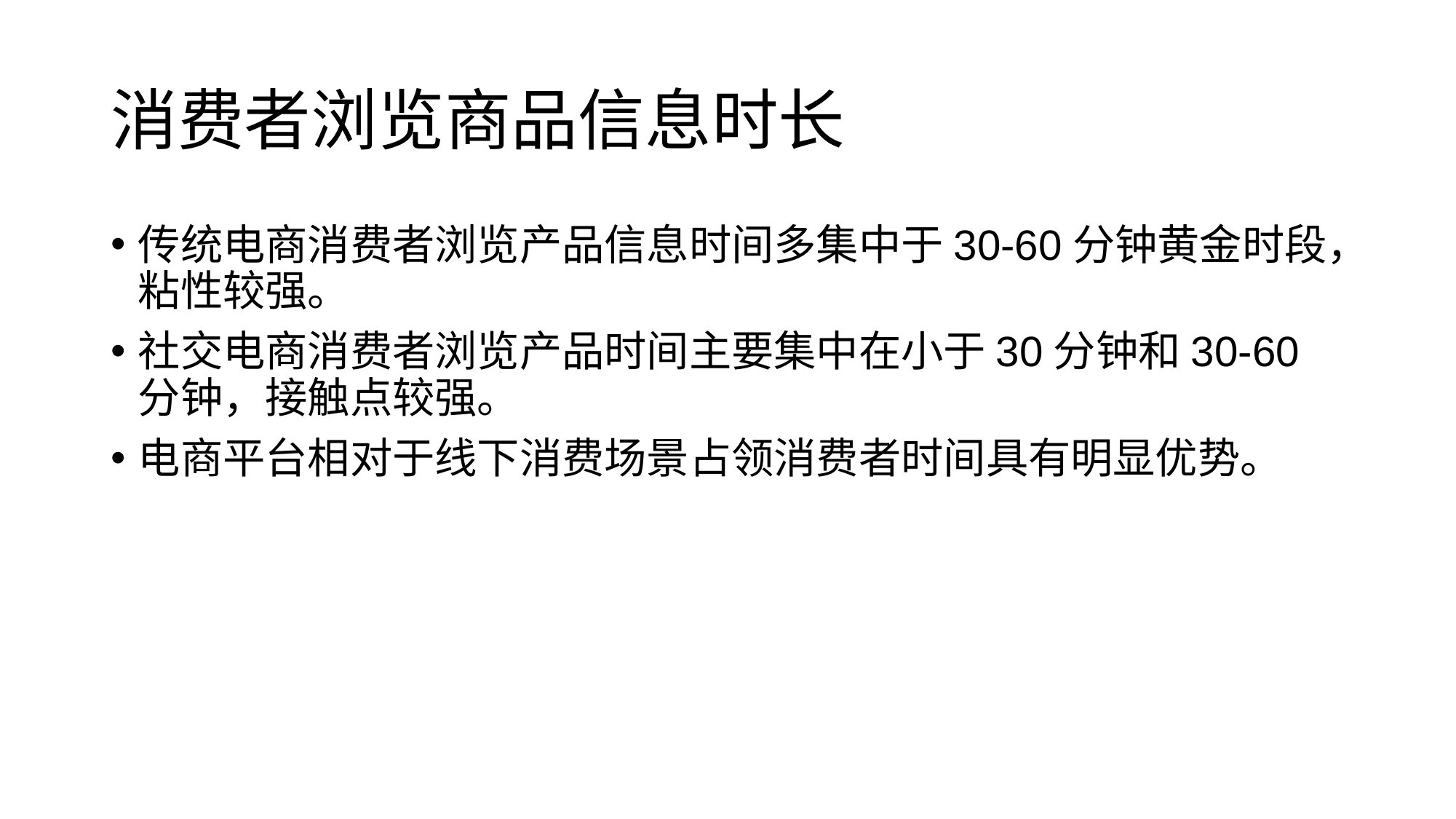

# 消费者浏览商品信息时长
传统电商消费者浏览产品信息时间多集中于30-60分钟黄金时段，粘性较强。
社交电商消费者浏览产品时间主要集中在小于30分钟和30-60分钟，接触点较强。
电商平台相对于线下消费场景占领消费者时间具有明显优势。